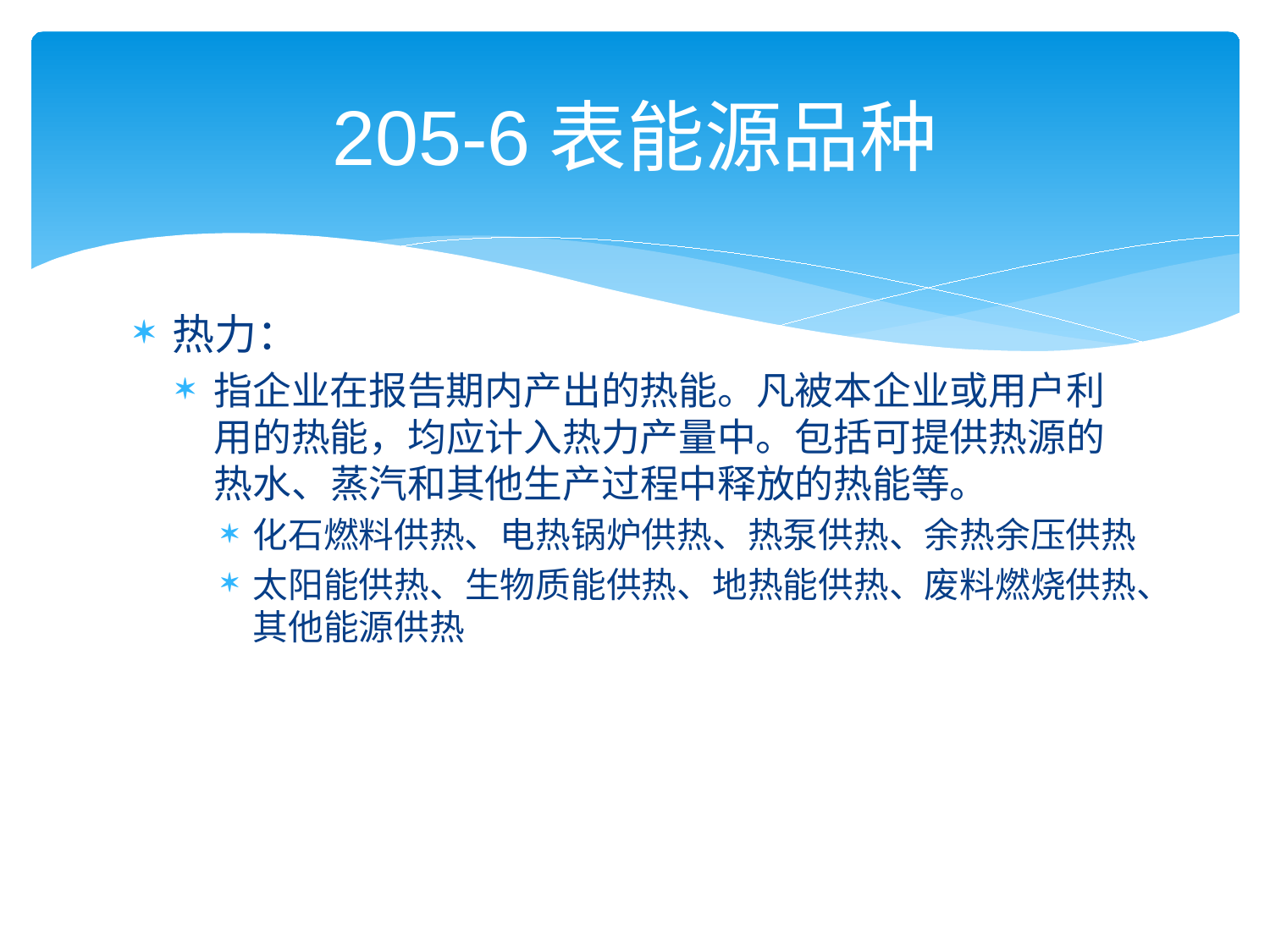

# 205-6表能源品种
热力：
指企业在报告期内产出的热能。凡被本企业或用户利用的热能，均应计入热力产量中。包括可提供热源的热水、蒸汽和其他生产过程中释放的热能等。
化石燃料供热、电热锅炉供热、热泵供热、余热余压供热
太阳能供热、生物质能供热、地热能供热、废料燃烧供热、其他能源供热

12